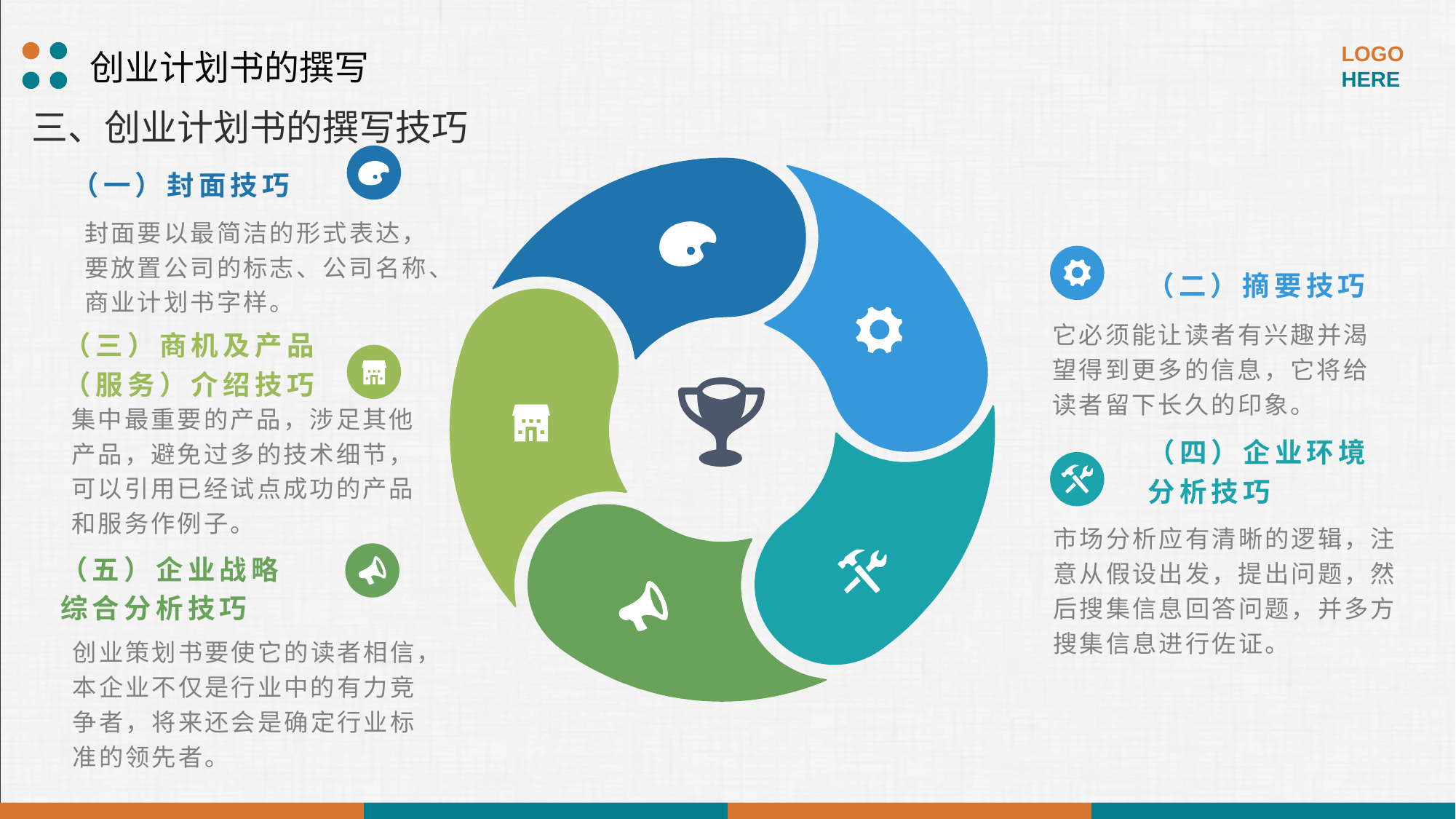

创业计划书的撰写
三、创业计划书的撰写技巧

（一）封面技巧

封面要以最简洁的形式表达，要放置公司的标志、公司名称、商业计划书字样。

（二）摘要技巧

它必须能让读者有兴趣并渴望得到更多的信息，它将给读者留下长久的印象。
（三）商机及产品（服务）介绍技巧

集中最重要的产品，涉足其他产品，避免过多的技术细节，可以引用已经试点成功的产品和服务作例子。

（四）企业环境分析技巧

市场分析应有清晰的逻辑，注意从假设出发，提出问题，然后搜集信息回答问题，并多方搜集信息进行佐证。

（五）企业战略综合分析技巧

创业策划书要使它的读者相信，本企业不仅是行业中的有力竞争者，将来还会是确定行业标准的领先者。